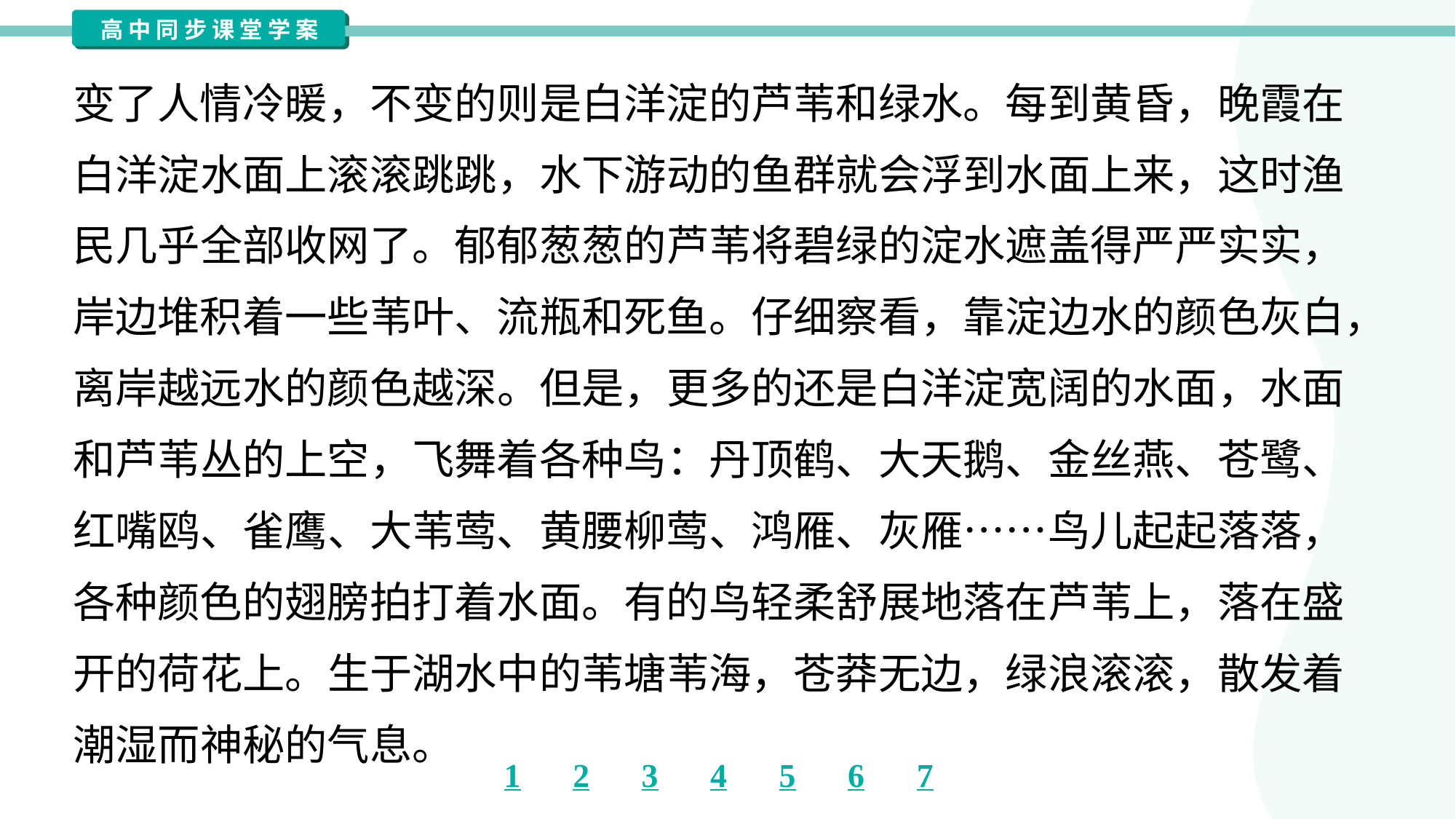

变了人情冷暖，不变的则是白洋淀的芦苇和绿水。每到黄昏，晚霞在
白洋淀水面上滚滚跳跳，水下游动的鱼群就会浮到水面上来，这时渔
民几乎全部收网了。郁郁葱葱的芦苇将碧绿的淀水遮盖得严严实实，
岸边堆积着一些苇叶、流瓶和死鱼。仔细察看，靠淀边水的颜色灰白，
离岸越远水的颜色越深。但是，更多的还是白洋淀宽阔的水面，水面
和芦苇丛的上空，飞舞着各种鸟：丹顶鹤、大天鹅、金丝燕、苍鹭、
红嘴鸥、雀鹰、大苇莺、黄腰柳莺、鸿雁、灰雁……鸟儿起起落落，
各种颜色的翅膀拍打着水面。有的鸟轻柔舒展地落在芦苇上，落在盛
开的荷花上。生于湖水中的苇塘苇海，苍莽无边，绿浪滚滚，散发着
潮湿而神秘的气息。